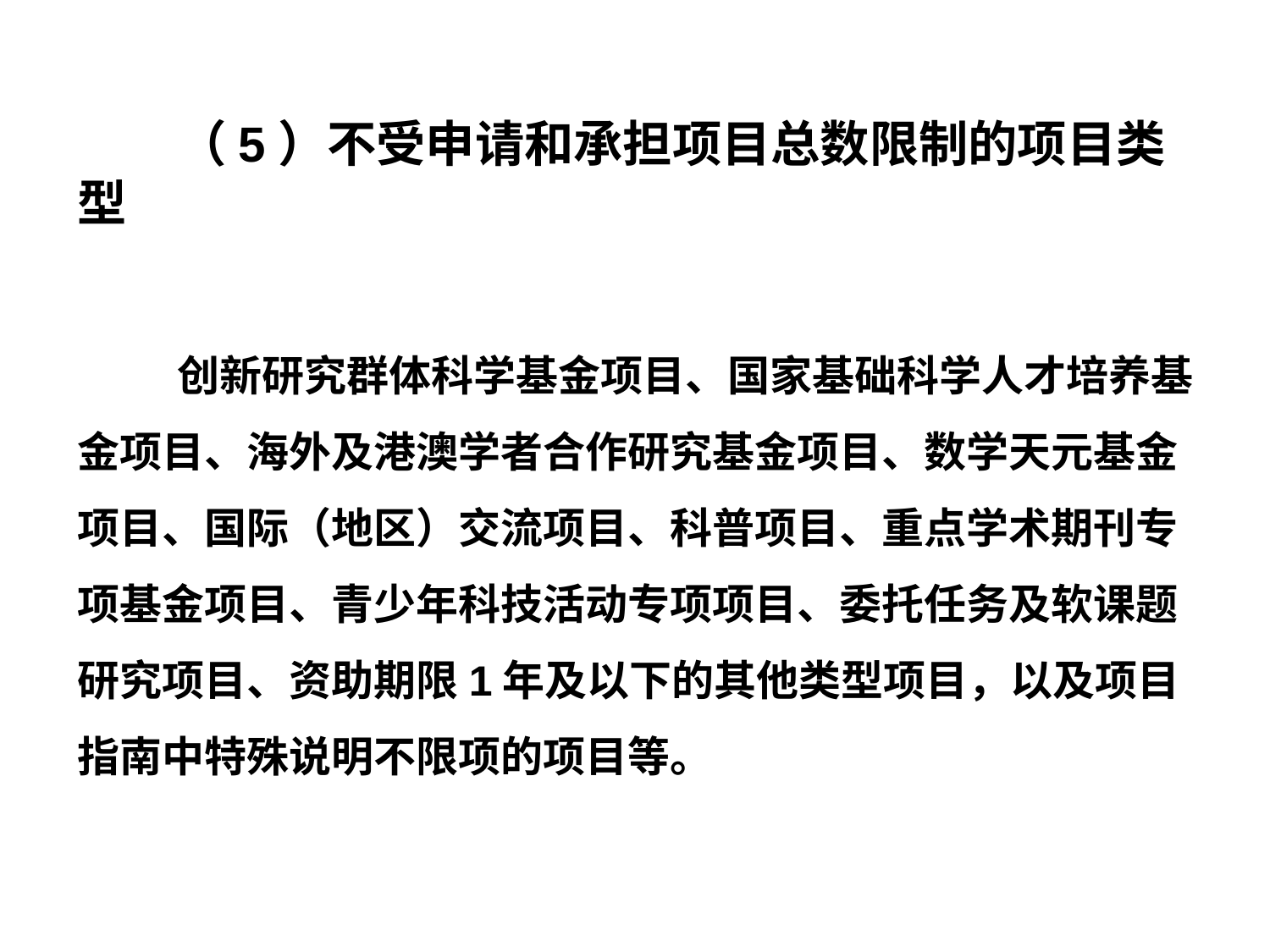

（5）不受申请和承担项目总数限制的项目类型

创新研究群体科学基金项目、国家基础科学人才培养基金项目、海外及港澳学者合作研究基金项目、数学天元基金项目、国际（地区）交流项目、科普项目、重点学术期刊专项基金项目、青少年科技活动专项项目、委托任务及软课题研究项目、资助期限1年及以下的其他类型项目，以及项目指南中特殊说明不限项的项目等。